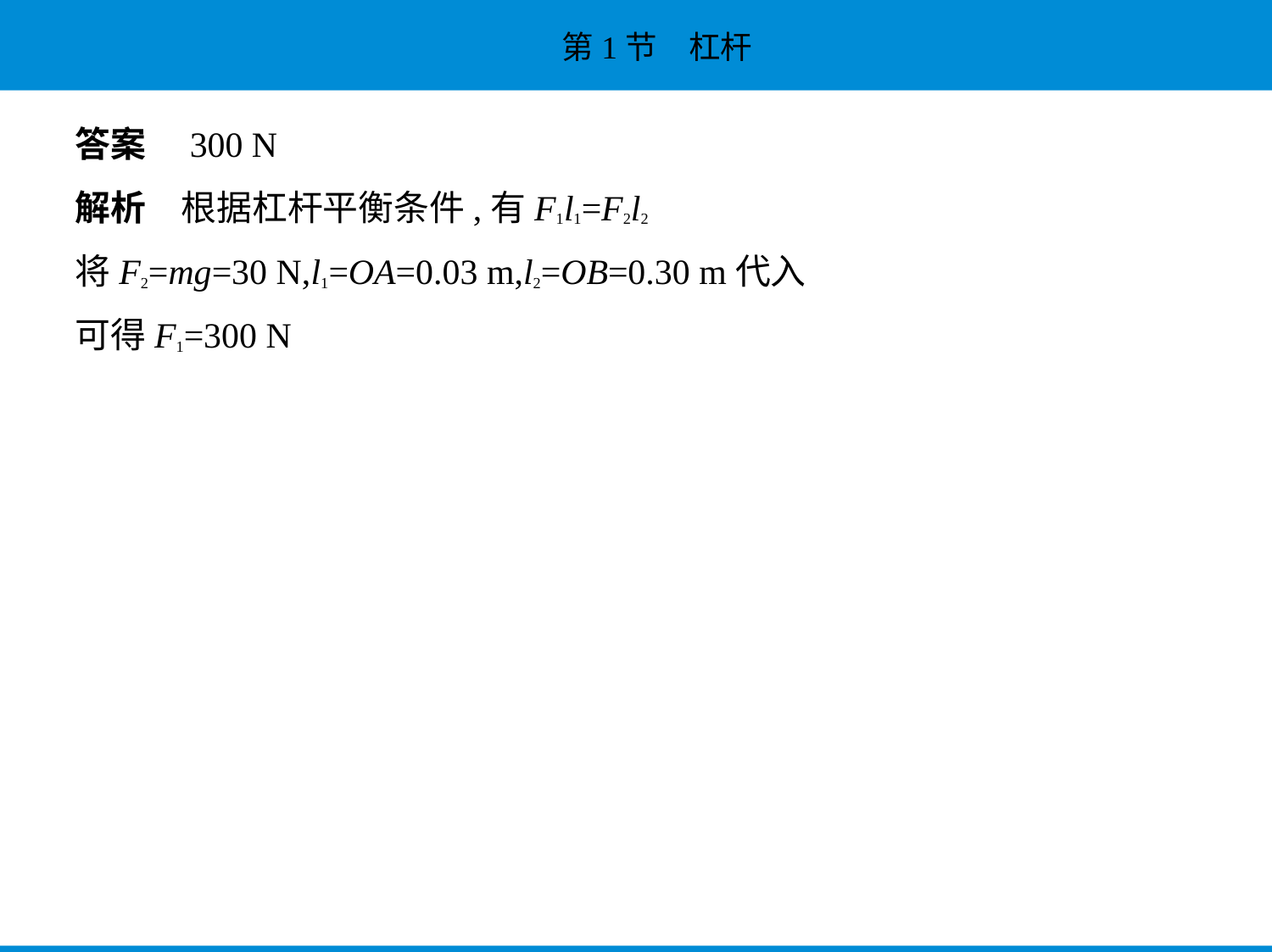

答案　300 N
解析　根据杠杆平衡条件,有F1l1=F2l2
将F2=mg=30 N,l1=OA=0.03 m,l2=OB=0.30 m代入
可得F1=300 N